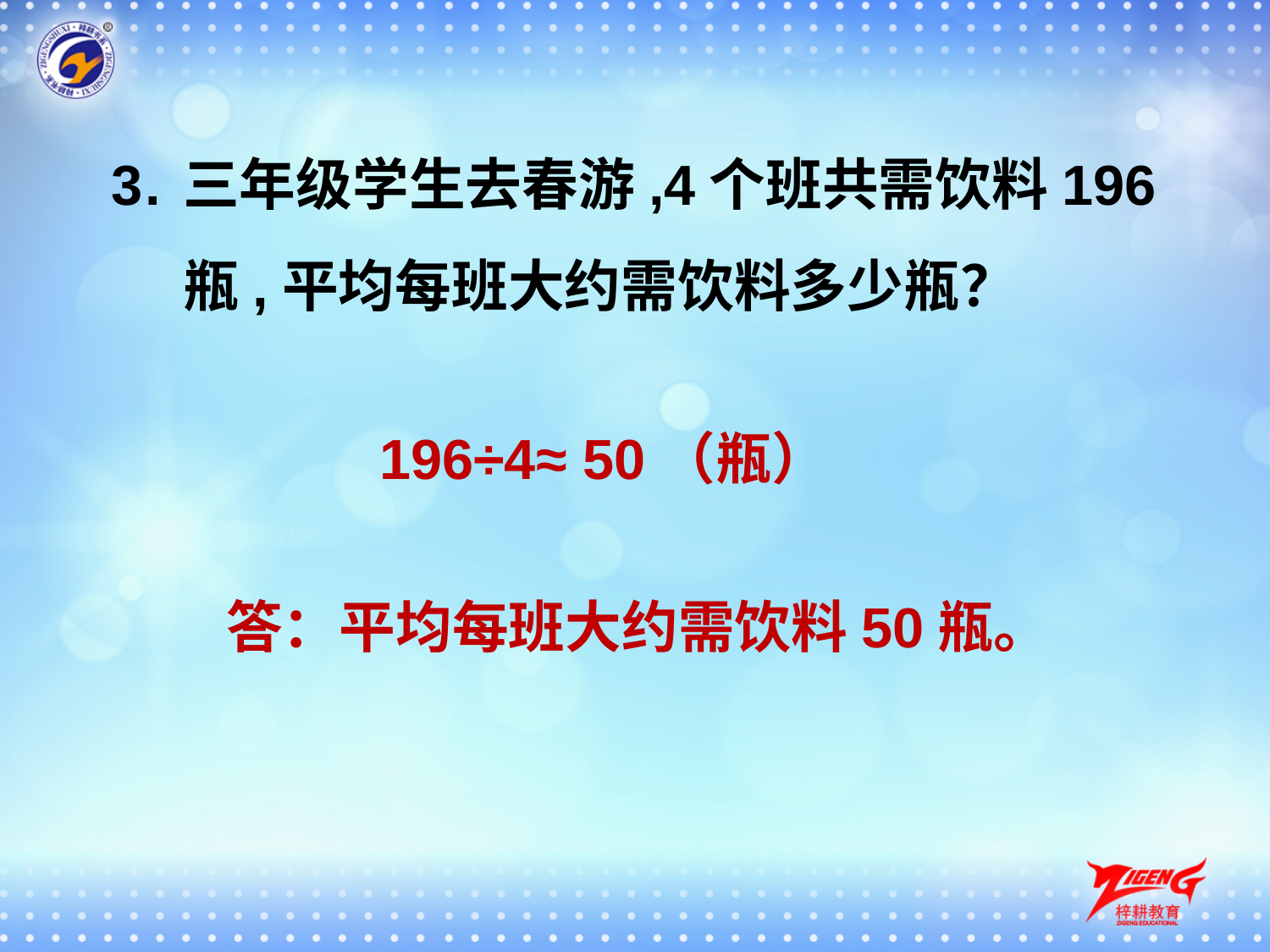

三年级学生去春游,4个班共需饮料196瓶,平均每班大约需饮料多少瓶？
196÷4≈ 50（瓶）

答：平均每班大约需饮料50瓶。